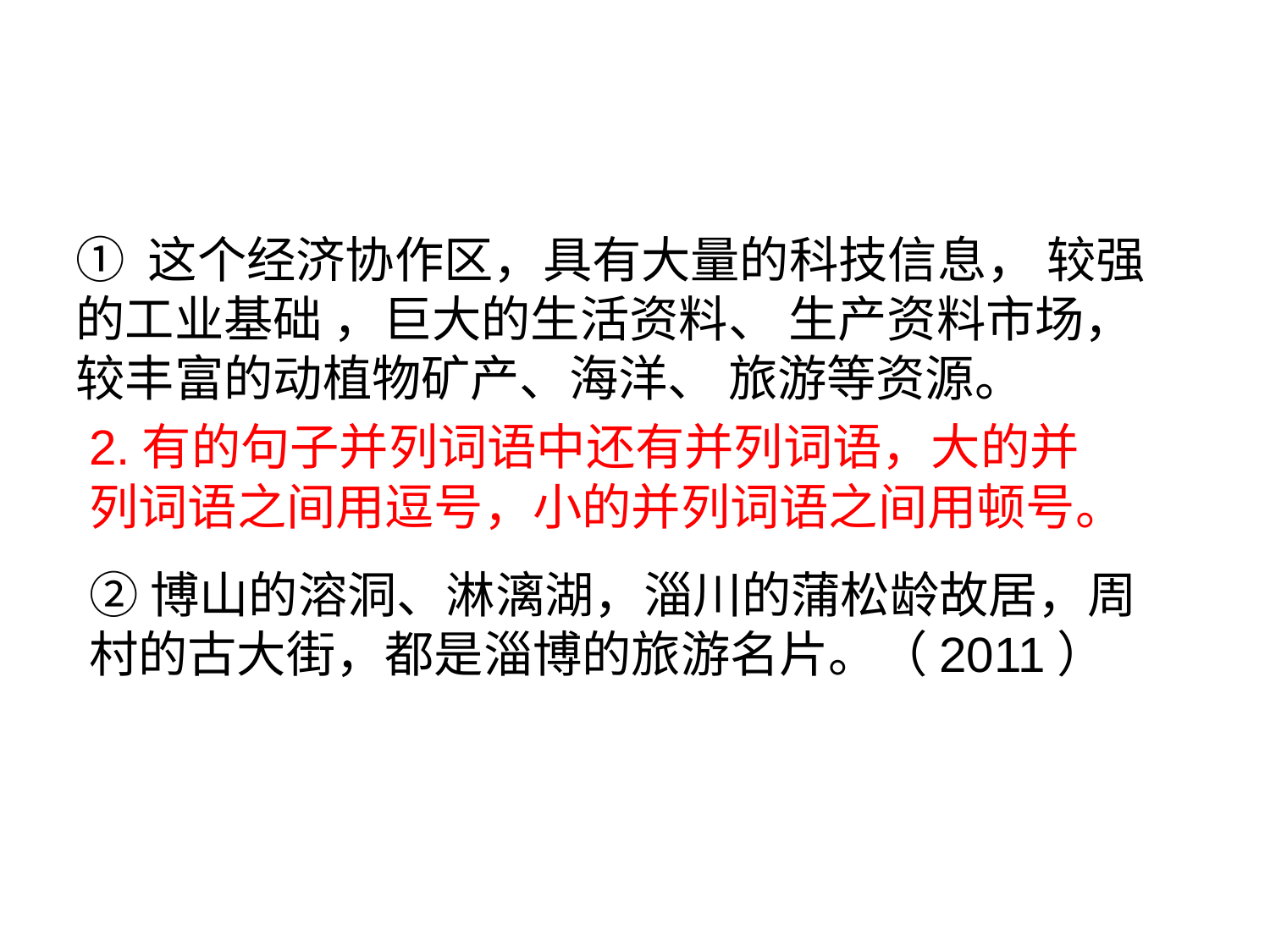

#
① 这个经济协作区，具有大量的科技信息， 较强的工业基础 ，巨大的生活资料、 生产资料市场， 较丰富的动植物矿产、海洋、 旅游等资源。
2.有的句子并列词语中还有并列词语，大的并列词语之间用逗号，小的并列词语之间用顿号。
②博山的溶洞、淋漓湖，淄川的蒲松龄故居，周村的古大街，都是淄博的旅游名片。（2011）